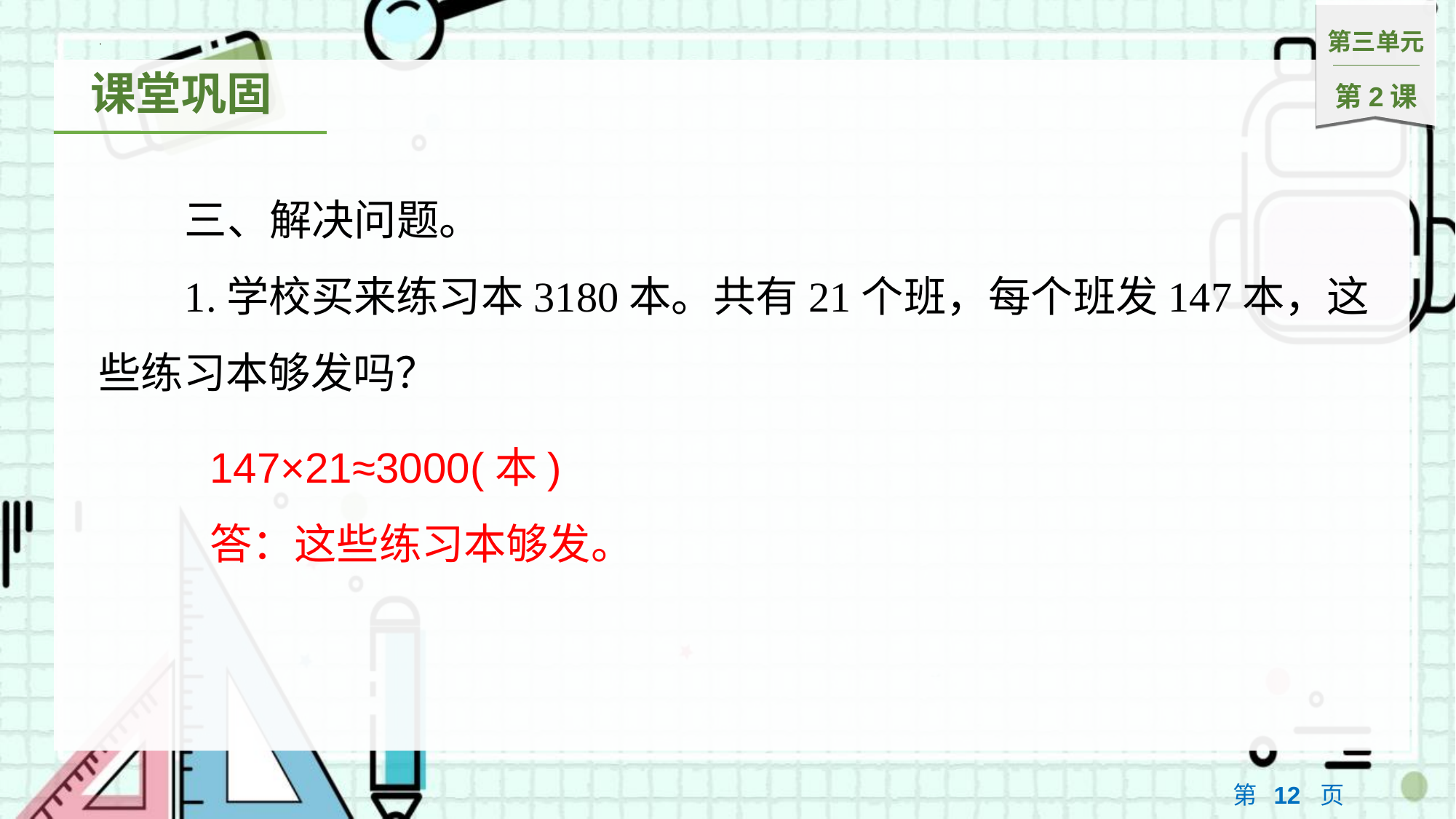

三、解决问题。
1.学校买来练习本3180本。共有21个班，每个班发147本，这些练习本够发吗？
147×21≈3000(本)
答：这些练习本够发。